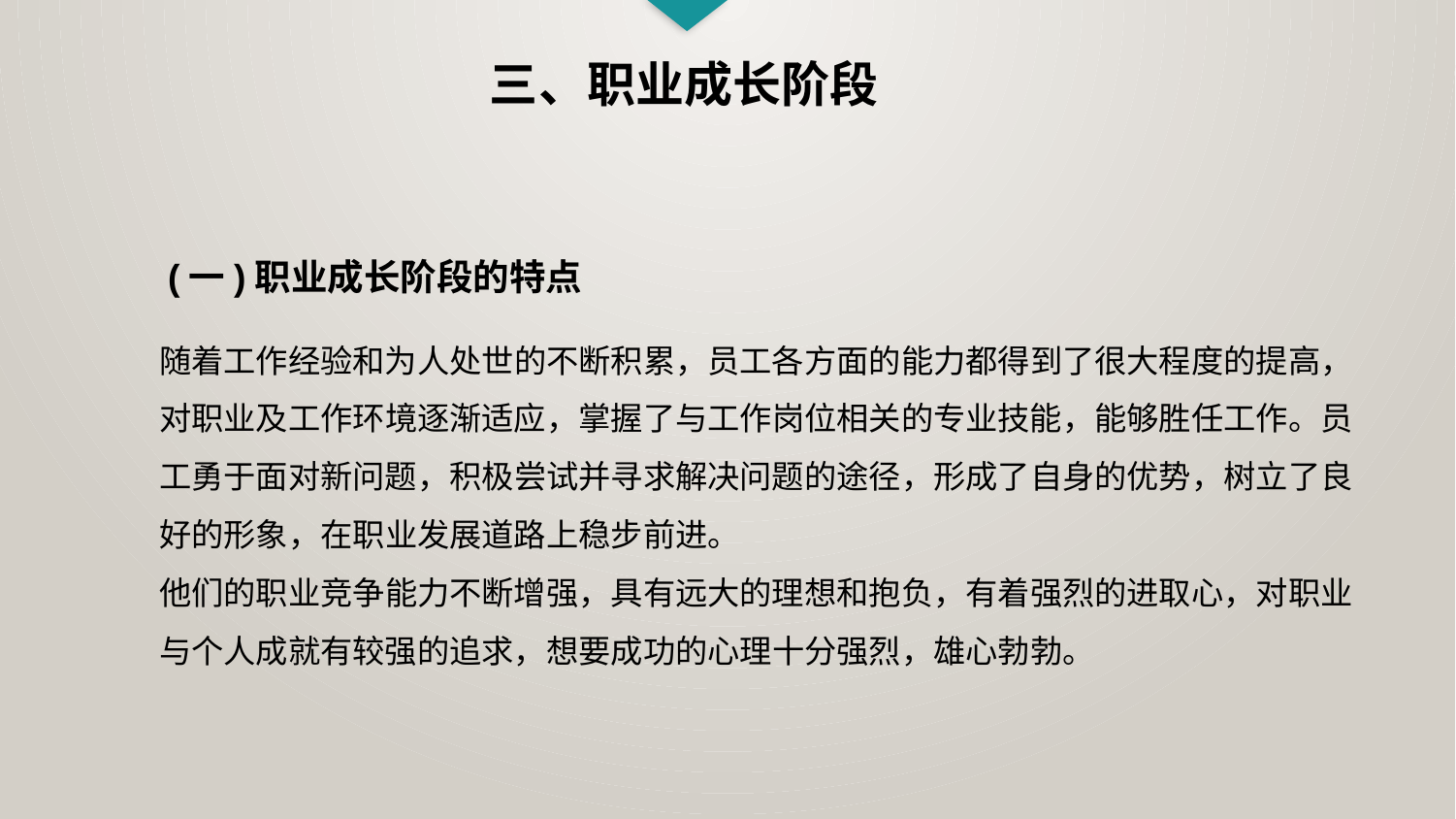

三、职业成长阶段
(一)职业成长阶段的特点
随着工作经验和为人处世的不断积累，员工各方面的能力都得到了很大程度的提高，对职业及工作环境逐渐适应，掌握了与工作岗位相关的专业技能，能够胜任工作。员工勇于面对新问题，积极尝试并寻求解决问题的途径，形成了自身的优势，树立了良好的形象，在职业发展道路上稳步前进。
他们的职业竞争能力不断增强，具有远大的理想和抱负，有着强烈的进取心，对职业与个人成就有较强的追求，想要成功的心理十分强烈，雄心勃勃。
40